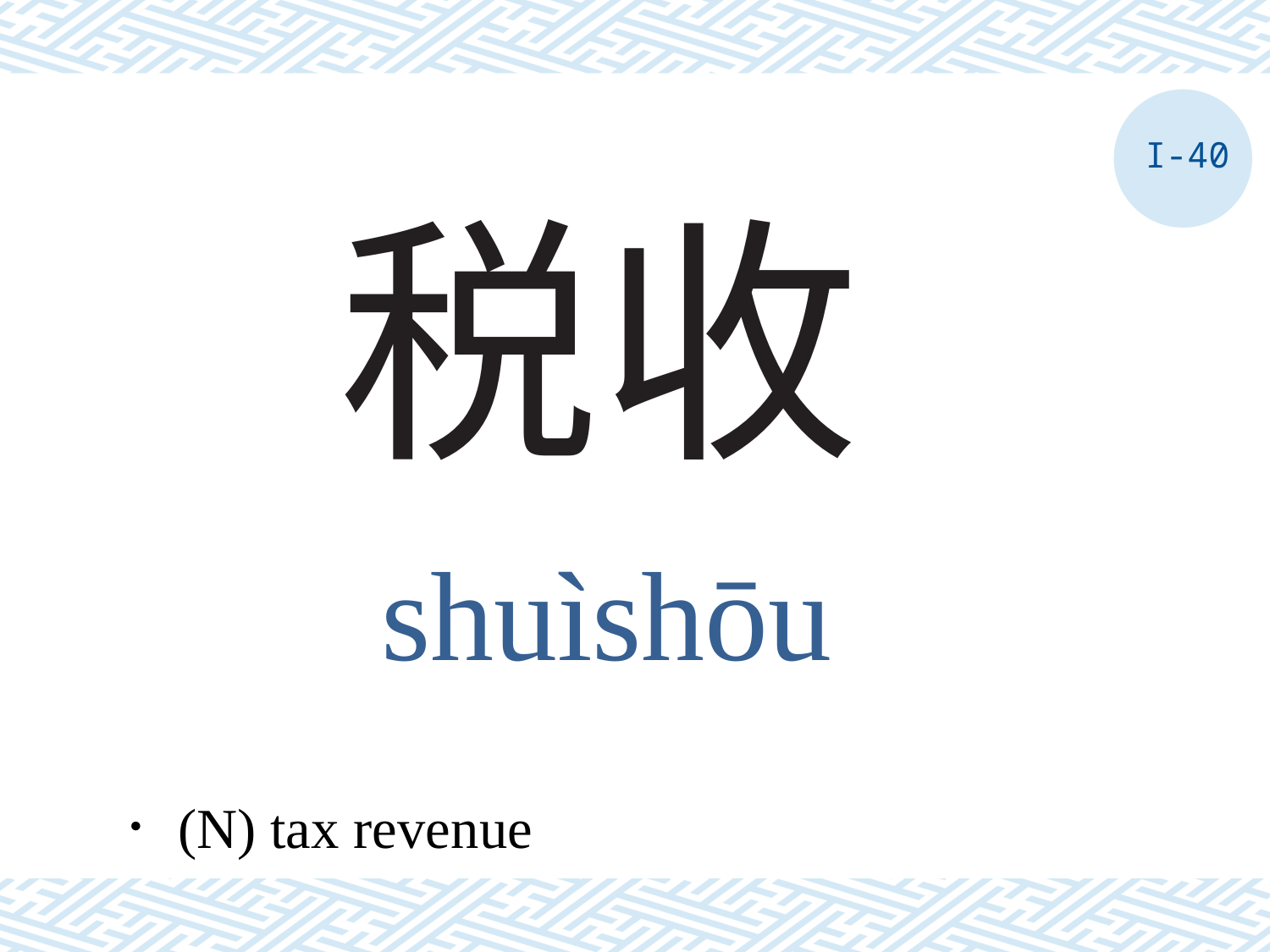

I-40

# 税收
shuìshōu
．(N) tax revenue